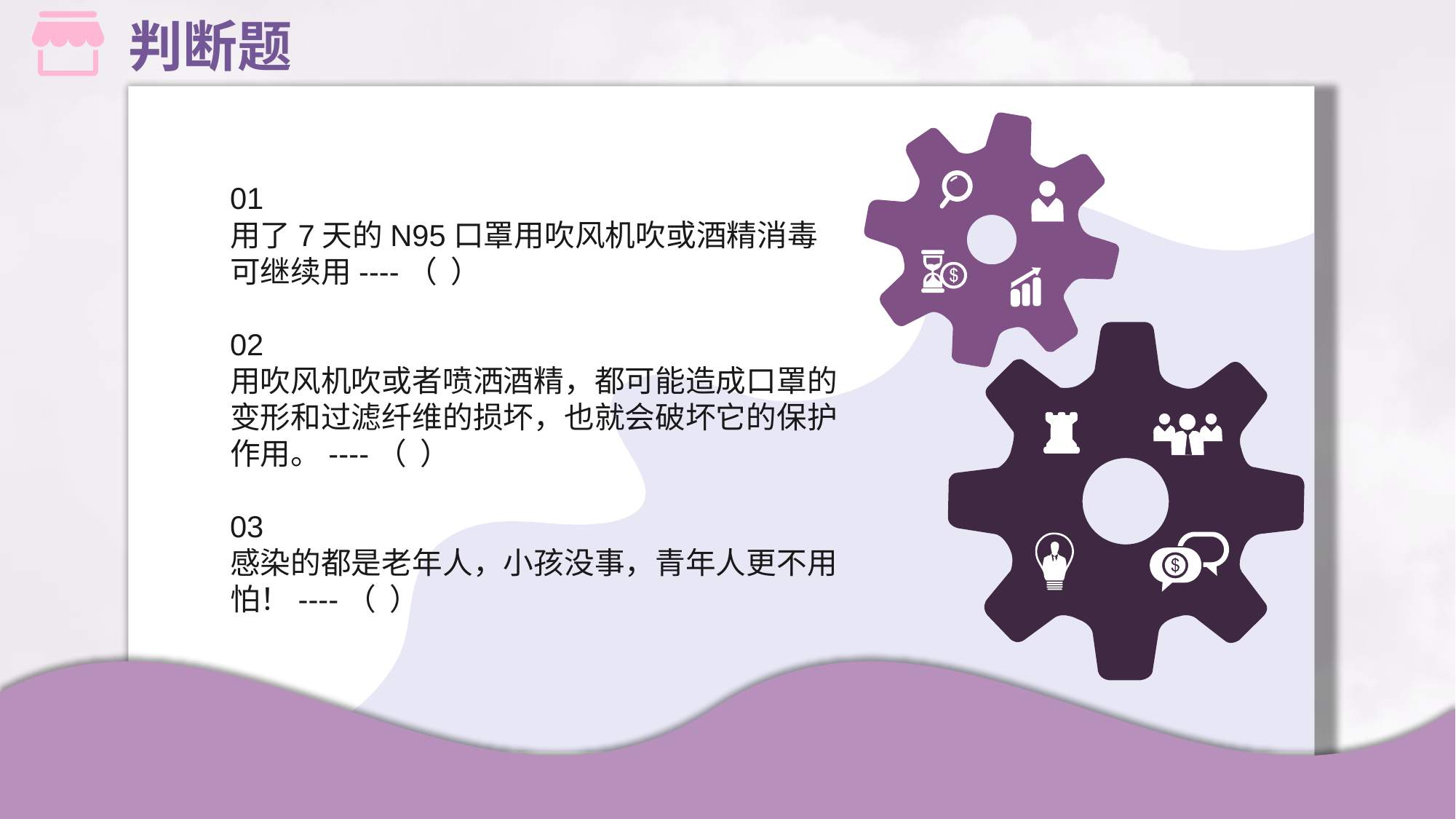

判断题

01
用了7天的N95口罩用吹风机吹或酒精消毒可继续用----（  ）

02
用吹风机吹或者喷洒酒精，都可能造成口罩的变形和过滤纤维的损坏，也就会破坏它的保护作用。----（  ）

03
感染的都是老年人，小孩没事，青年人更不用怕！----（  ）